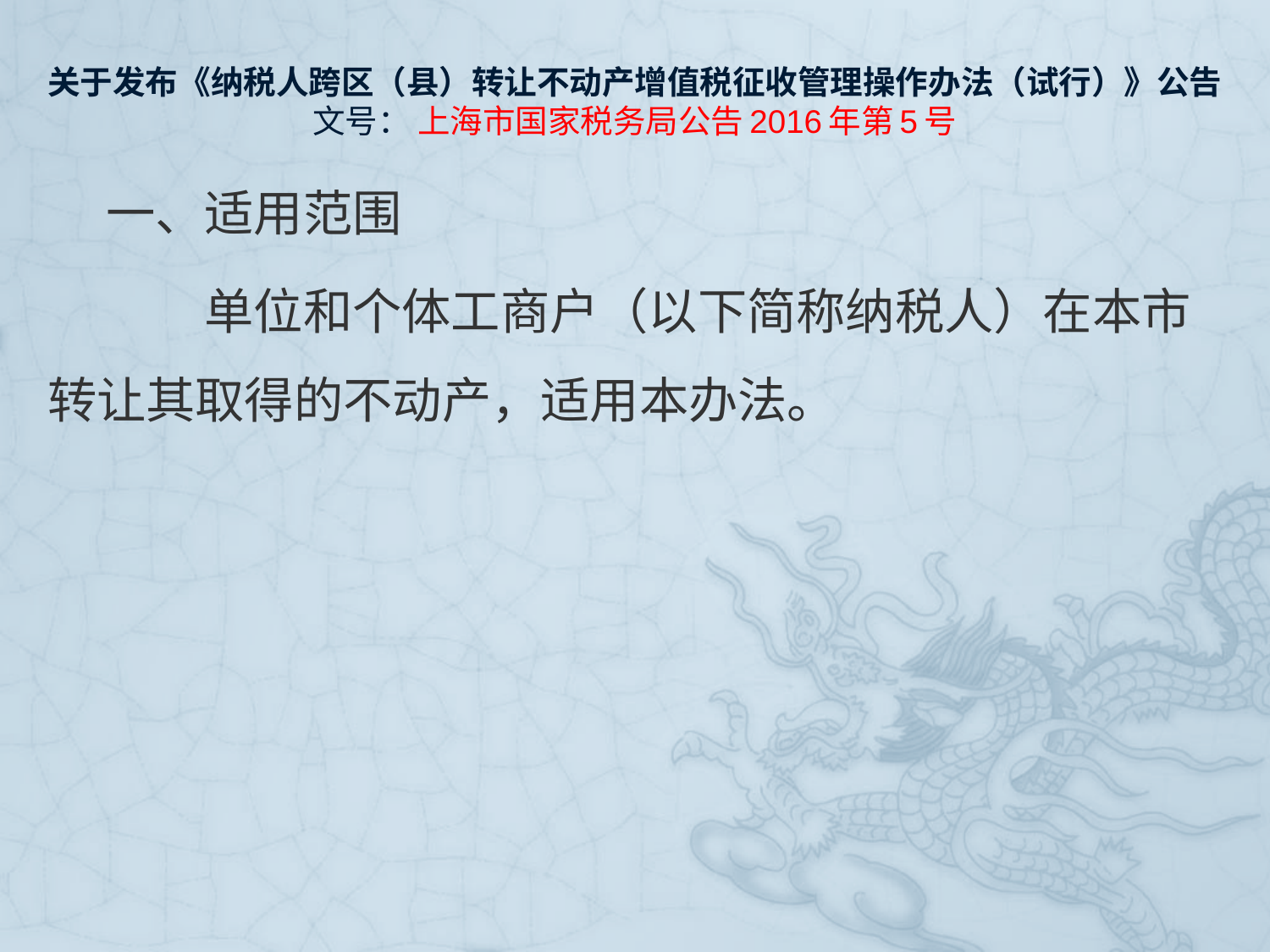

# 关于发布《纳税人跨区（县）转让不动产增值税征收管理操作办法（试行）》公告 文号： 上海市国家税务局公告2016年第5号
一、适用范围
　　单位和个体工商户（以下简称纳税人）在本市转让其取得的不动产，适用本办法。